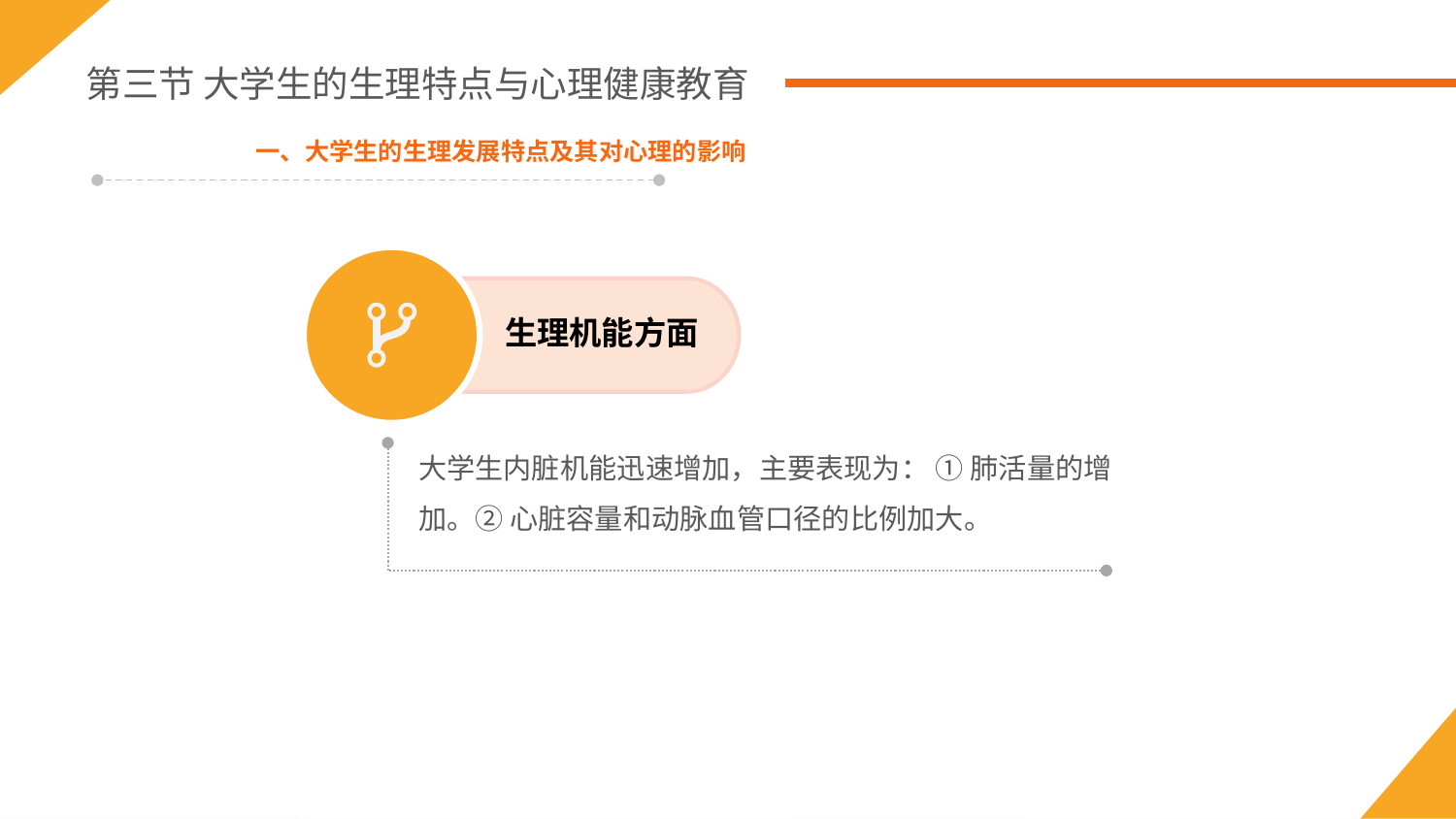

第三节 大学生的生理特点与心理健康教育
一、大学生的生理发展特点及其对心理的影响

生理机能方面
大学生内脏机能迅速增加，主要表现为： ① 肺活量的增加。② 心脏容量和动脉血管口径的比例加大。
大学生体格迅速发育，突出表现为体重和身高的增加，骨化逐渐完成，肌纤维变粗，横向发展。